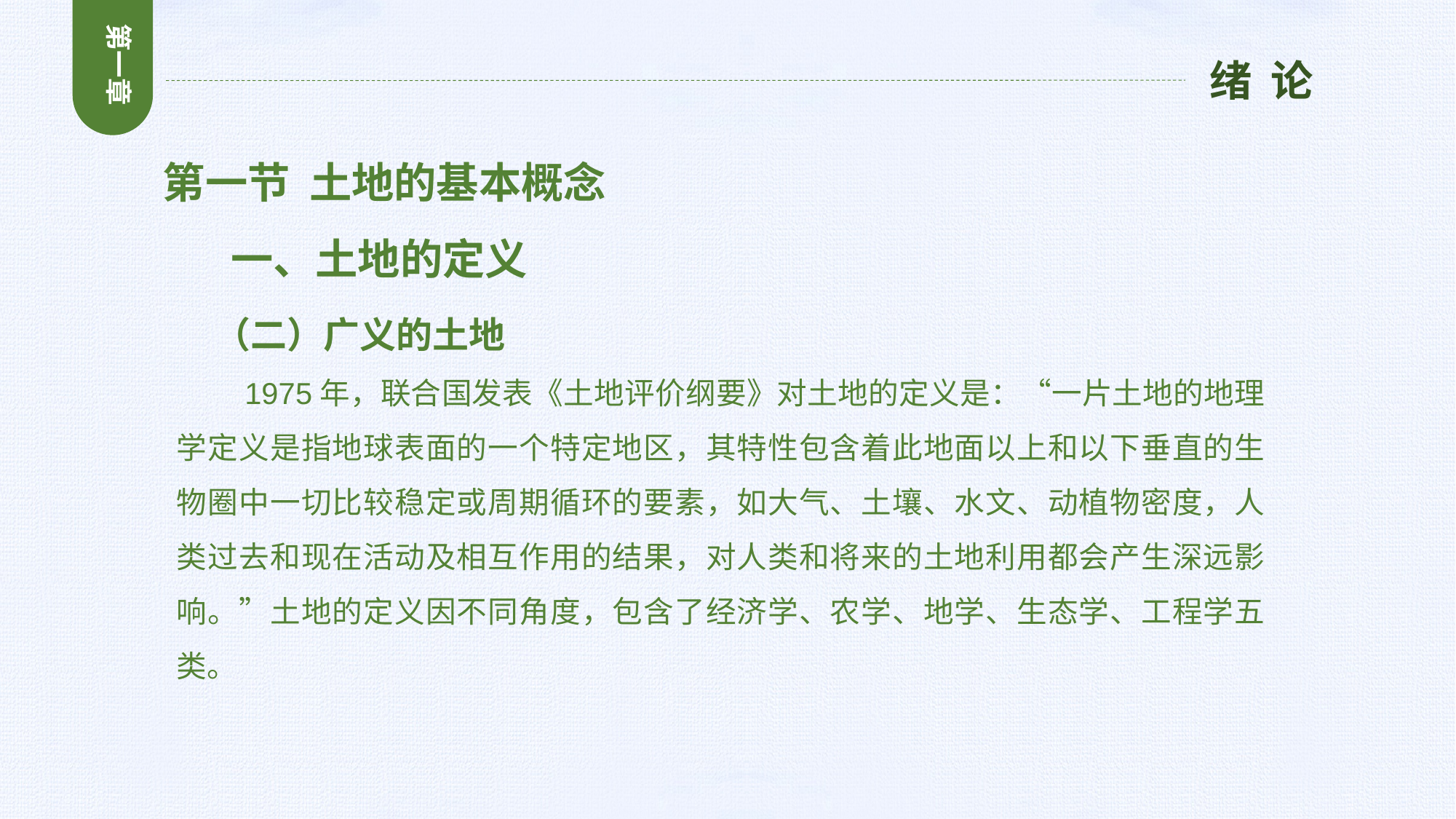

第一章
绪  论
第一节  土地的基本概念
      一、土地的定义

     （二）广义的土地
        1975年，联合国发表《土地评价纲要》对土地的定义是：“一片土地的地理学定义是指地球表面的一个特定地区，其特性包含着此地面以上和以下垂直的生物圈中一切比较稳定或周期循环的要素，如大气、土壤、水文、动植物密度，人类过去和现在活动及相互作用的结果，对人类和将来的土地利用都会产生深远影响。”土地的定义因不同角度，包含了经济学、农学、地学、生态学、工程学五类。